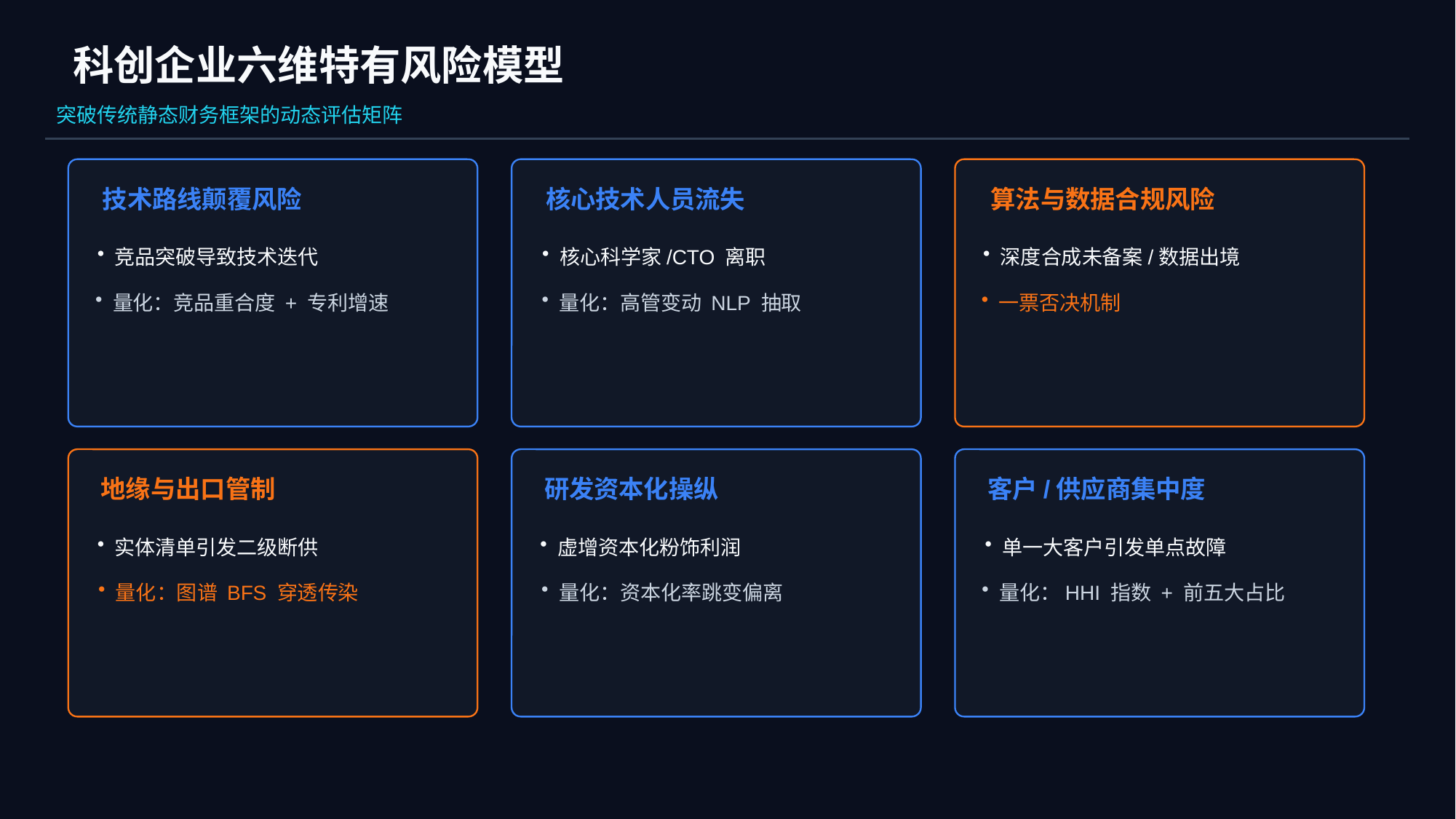

科创企业六维特有风险模型
突破传统静态财务框架的动态评估矩阵

技术路线颠覆风险
核心技术人员流失
算法与数据合规风险
竞品突破导致技术迭代
核心科学家/CTO 离职
深度合成未备案/数据出境
量化：竞品重合度 + 专利增速
量化：高管变动 NLP 抽取
一票否决机制

地缘与出口管制
研发资本化操纵
客户/供应商集中度
实体清单引发二级断供
虚增资本化粉饰利润
单一大客户引发单点故障
量化：图谱 BFS 穿透传染
量化：资本化率跳变偏离
量化：HHI 指数 + 前五大占比